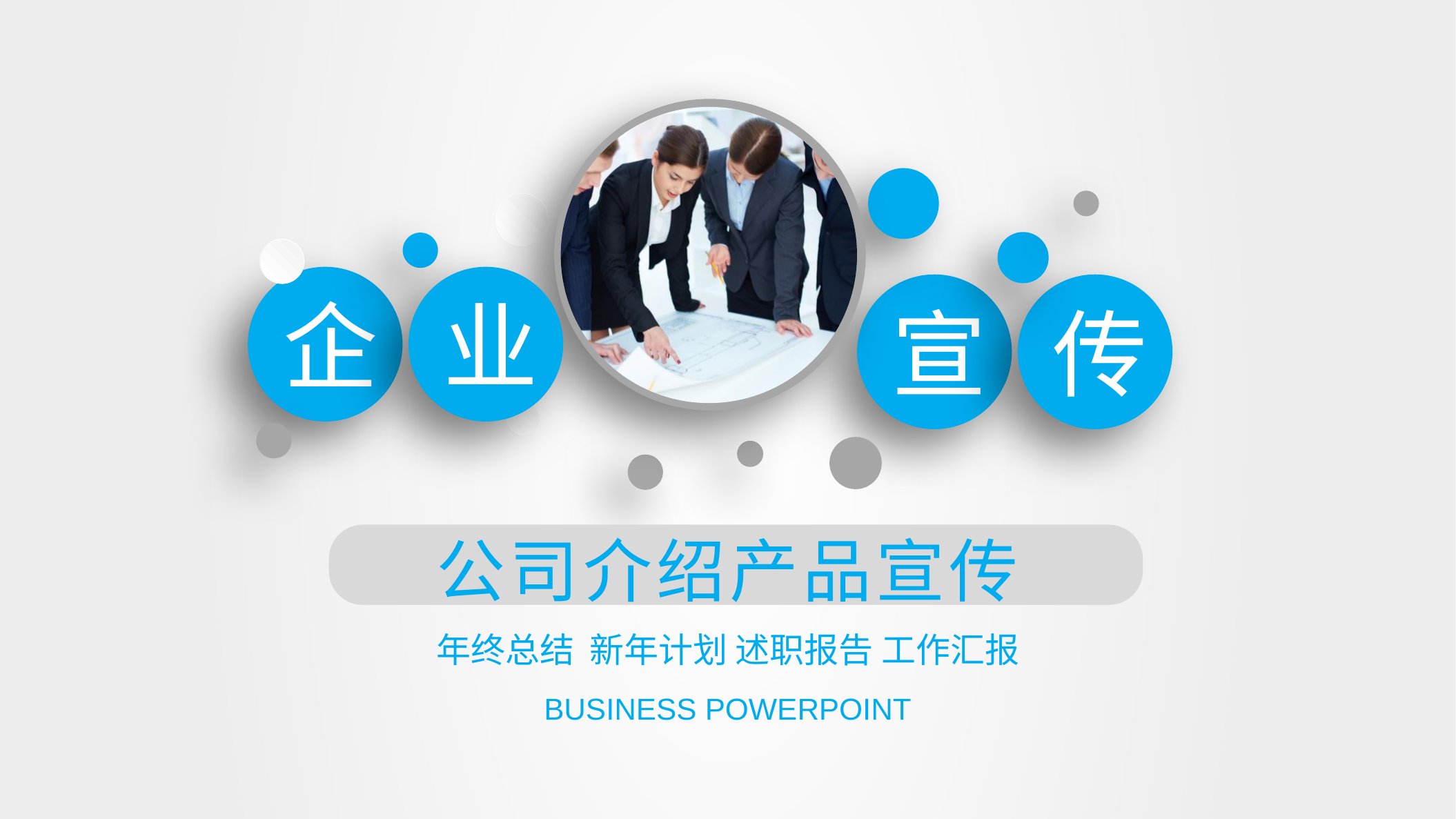

企

业

宣

传

公司介绍产品宣传

年终总结  新年计划 述职报告 工作汇报
BUSINESS POWERPOINT